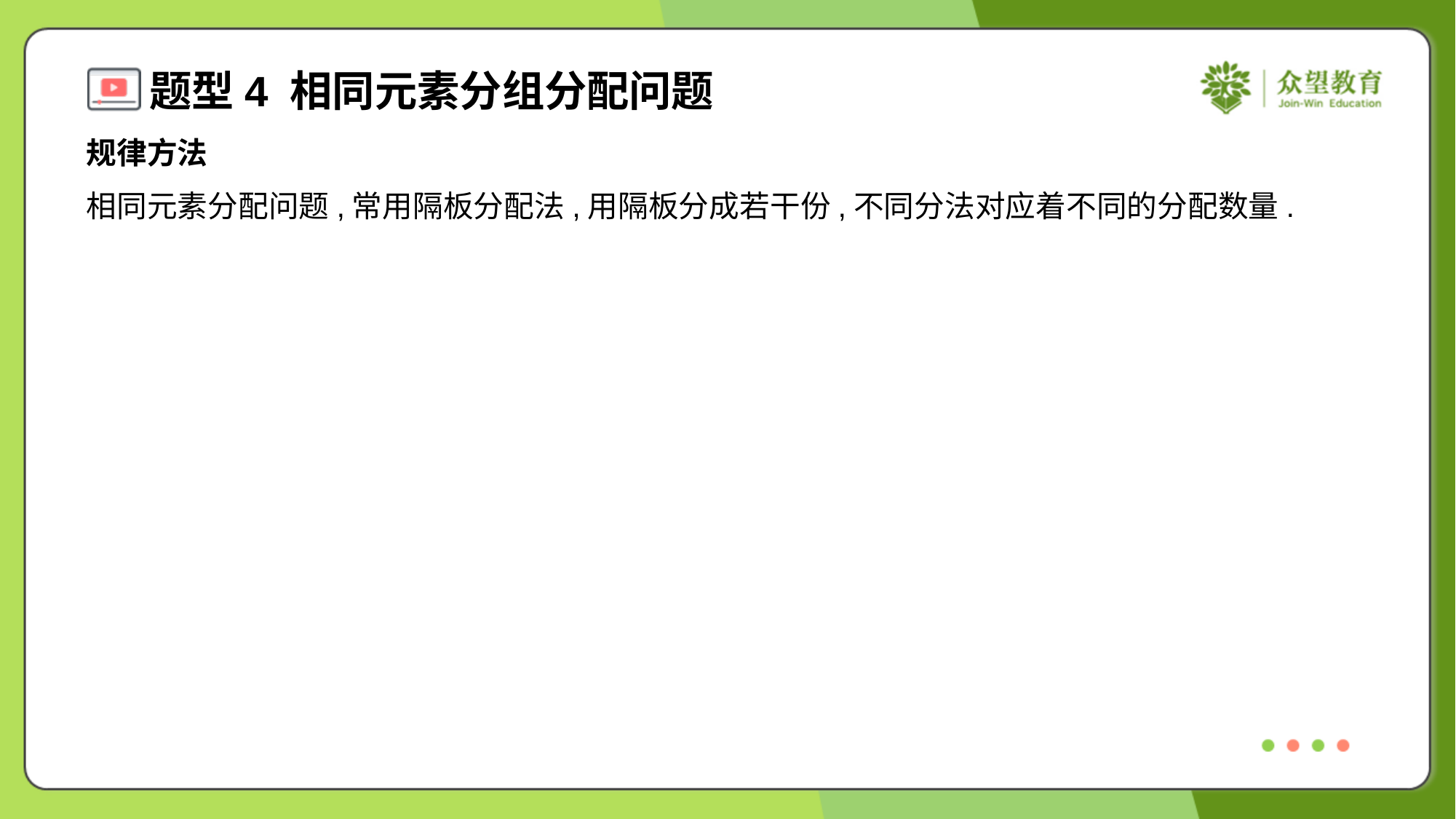

规律方法
相同元素分配问题,常用隔板分配法,用隔板分成若干份,不同分法对应着不同的分配数量.